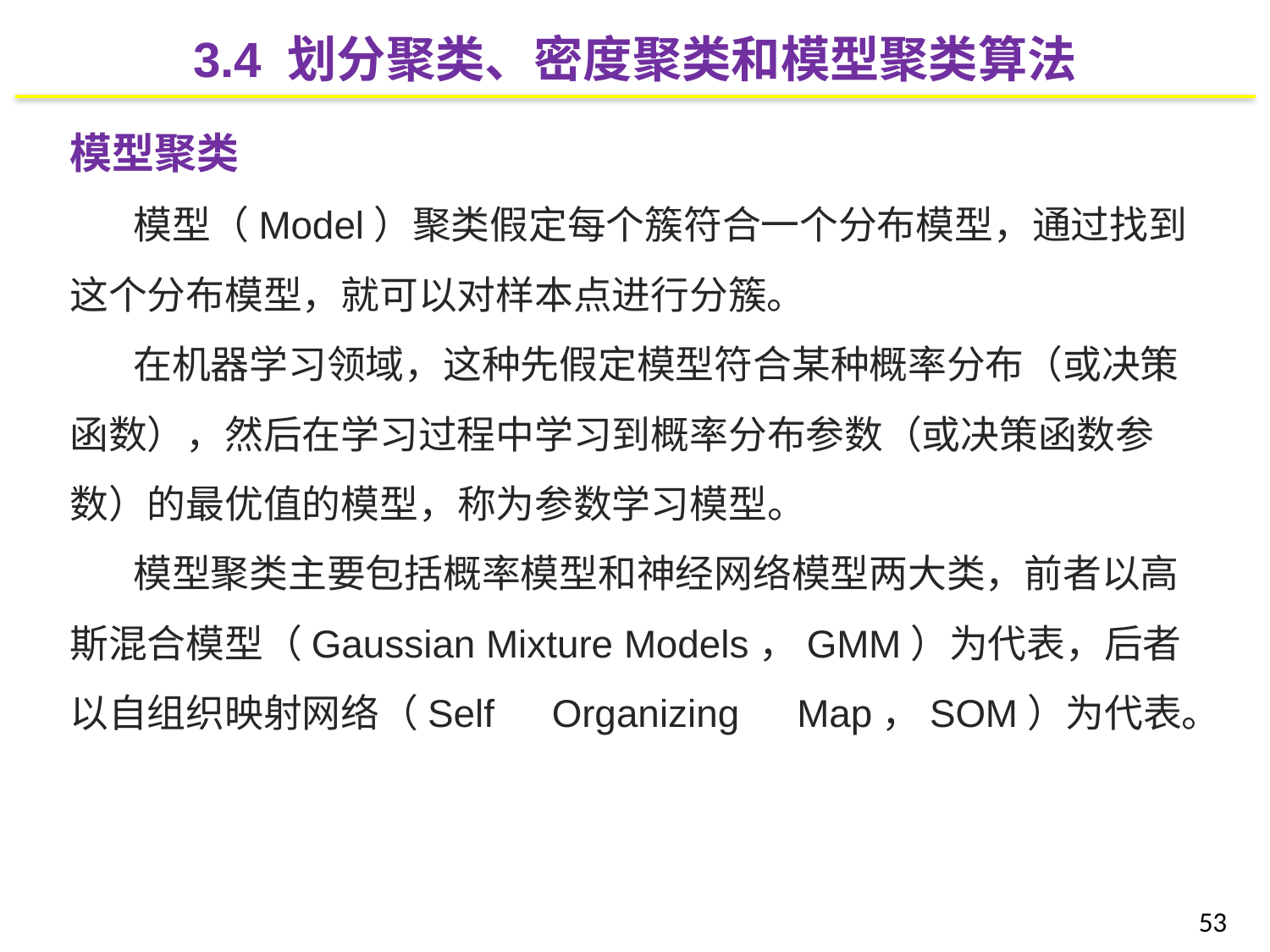

3.4 划分聚类、密度聚类和模型聚类算法
模型聚类
模型（Model）聚类假定每个簇符合一个分布模型，通过找到这个分布模型，就可以对样本点进行分簇。
在机器学习领域，这种先假定模型符合某种概率分布（或决策函数），然后在学习过程中学习到概率分布参数（或决策函数参数）的最优值的模型，称为参数学习模型。
模型聚类主要包括概率模型和神经网络模型两大类，前者以高斯混合模型（Gaussian Mixture Models，GMM）为代表，后者以自组织映射网络（Self　Organizing　Map，SOM）为代表。
53